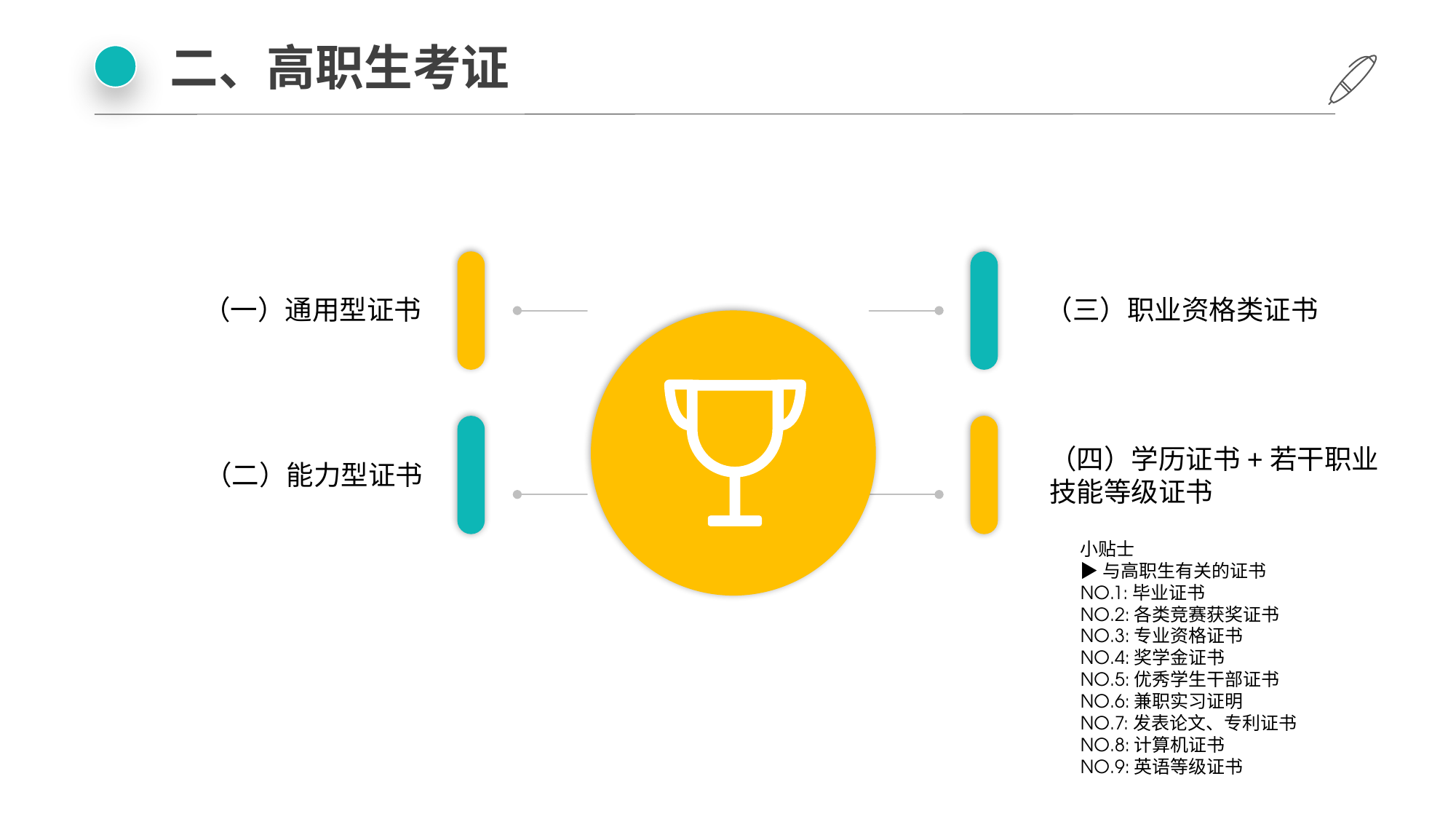

二、高职生考证

（三）职业资格类证书
（一）通用型证书

（四）学历证书+若干职业技能等级证书
（二）能力型证书
小贴士
▶与高职生有关的证书
NO.1:毕业证书
NO.2:各类竞赛获奖证书
NO.3:专业资格证书
NO.4:奖学金证书
NO.5:优秀学生干部证书
NO.6:兼职实习证明
NO.7:发表论文、专利证书
NO.8:计算机证书
NO.9:英语等级证书